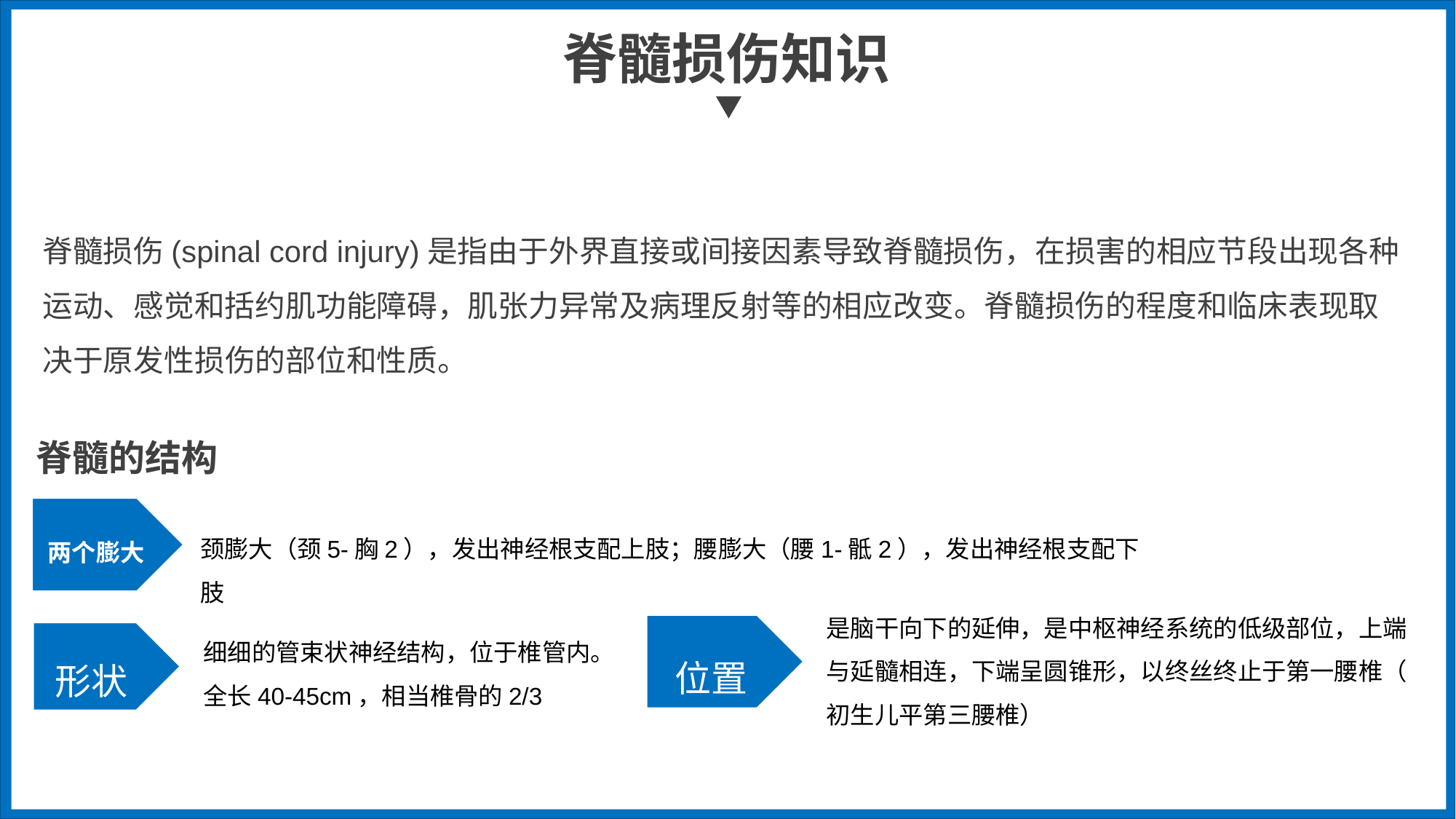

脊髓损伤(spinal cord injury)是指由于外界直接或间接因素导致脊髓损伤，在损害的相应节段出现各种运动、感觉和括约肌功能障碍，肌张力异常及病理反射等的相应改变。脊髓损伤的程度和临床表现取决于原发性损伤的部位和性质。
脊髓的结构
两个膨大
颈膨大（颈5-胸2），发出神经根支配上肢；腰膨大（腰1-骶2），发出神经根支配下肢

是脑干向下的延伸，是中枢神经系统的低级部位，上端与延髓相连，下端呈圆锥形，以终丝终止于第一腰椎（ 初生儿平第三腰椎）

位置
细细的管束状神经结构，位于椎管内。
全长40-45cm，相当椎骨的2/3

形状